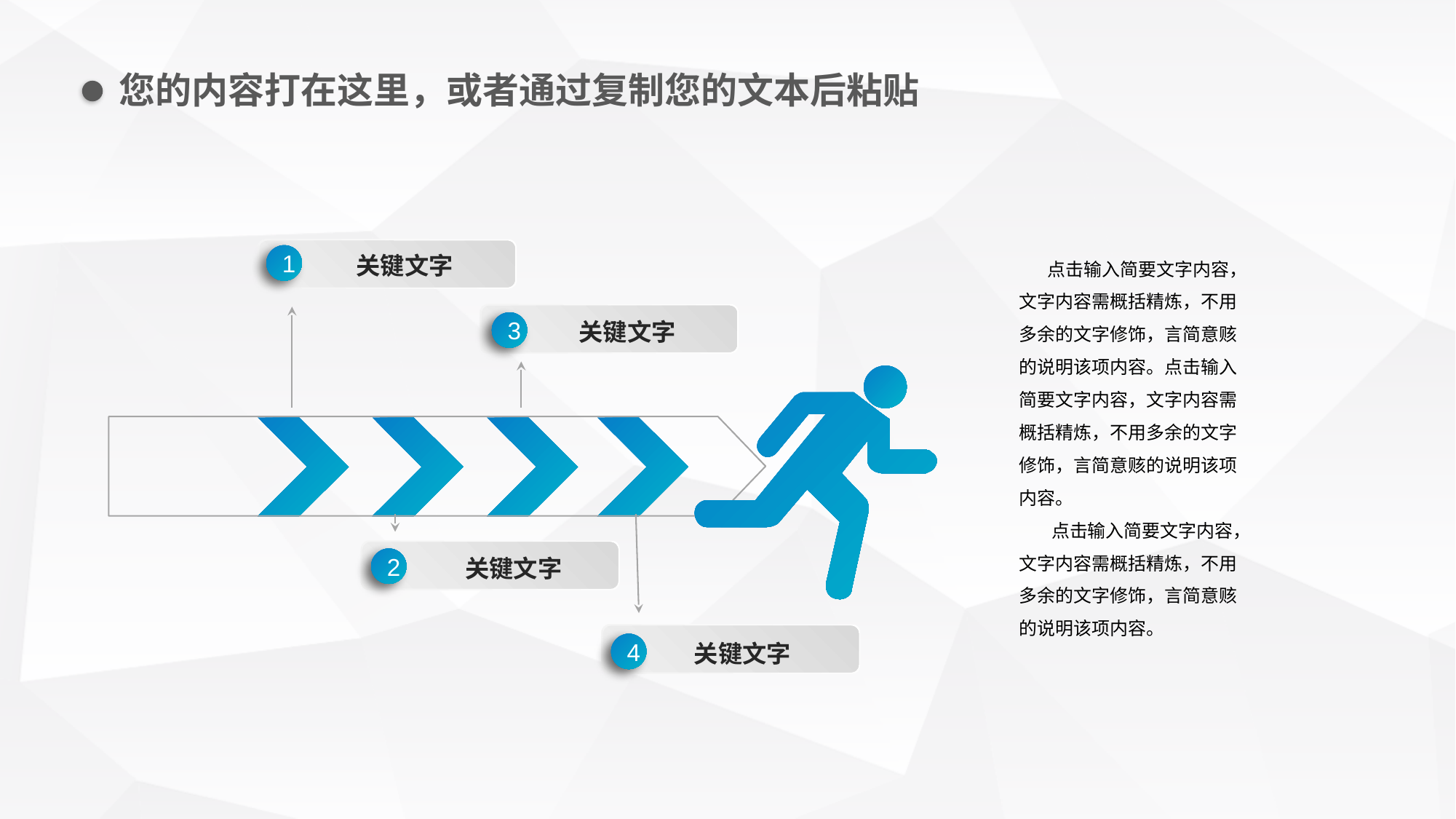

您的内容打在这里，或者通过复制您的文本后粘贴

1
关键文字
      点击输入简要文字内容，文字内容需概括精炼，不用多余的文字修饰，言简意赅的说明该项内容。点击输入简要文字内容，文字内容需概括精炼，不用多余的文字修饰，言简意赅的说明该项内容。
       点击输入简要文字内容，文字内容需概括精炼，不用多余的文字修饰，言简意赅的说明该项内容。

3
关键文字

2
关键文字

4
关键文字